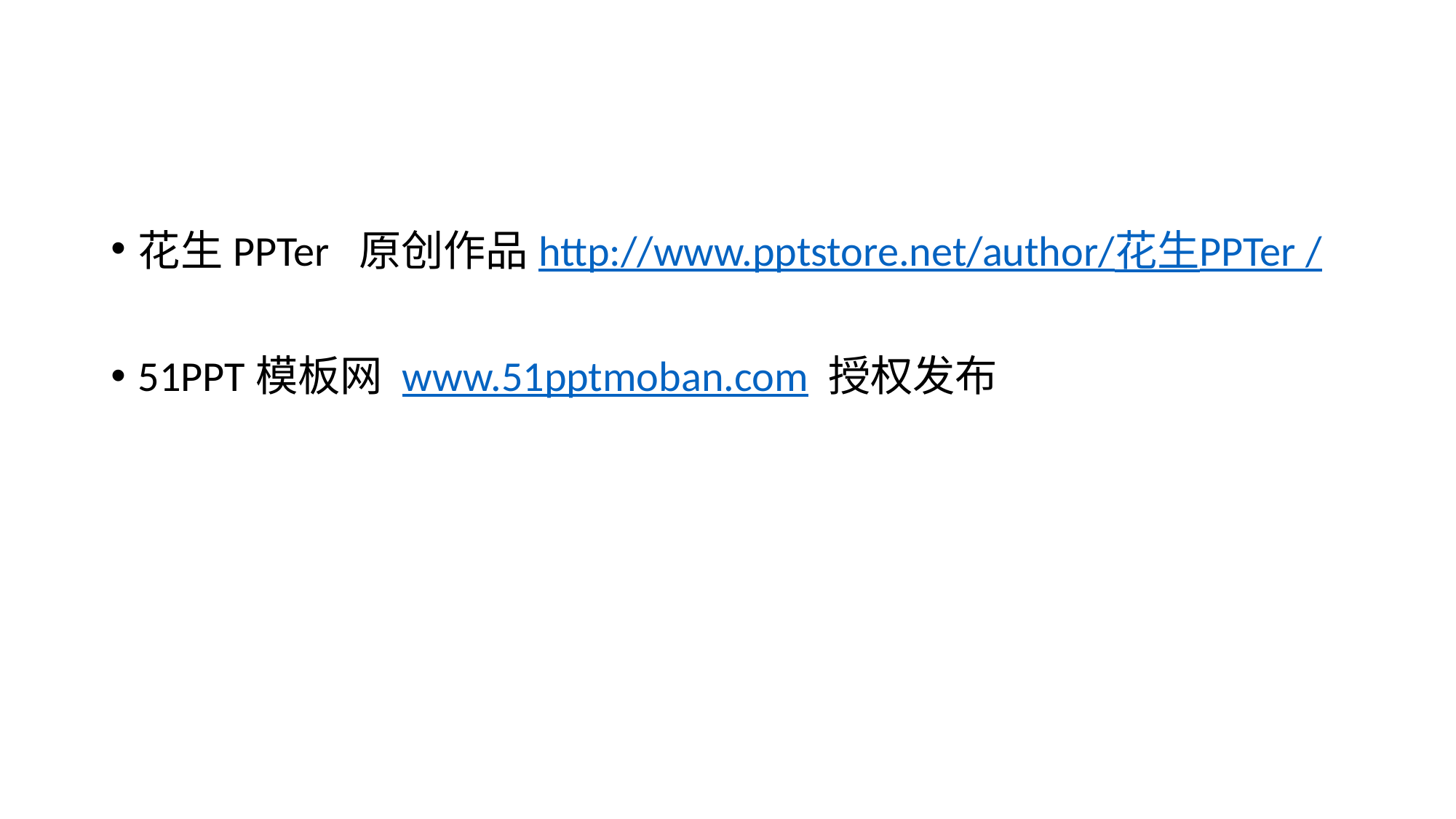

#
花生PPTer  原创作品http://www.pptstore.net/author/花生PPTer /

51PPT模板网 www.51pptmoban.com 授权发布